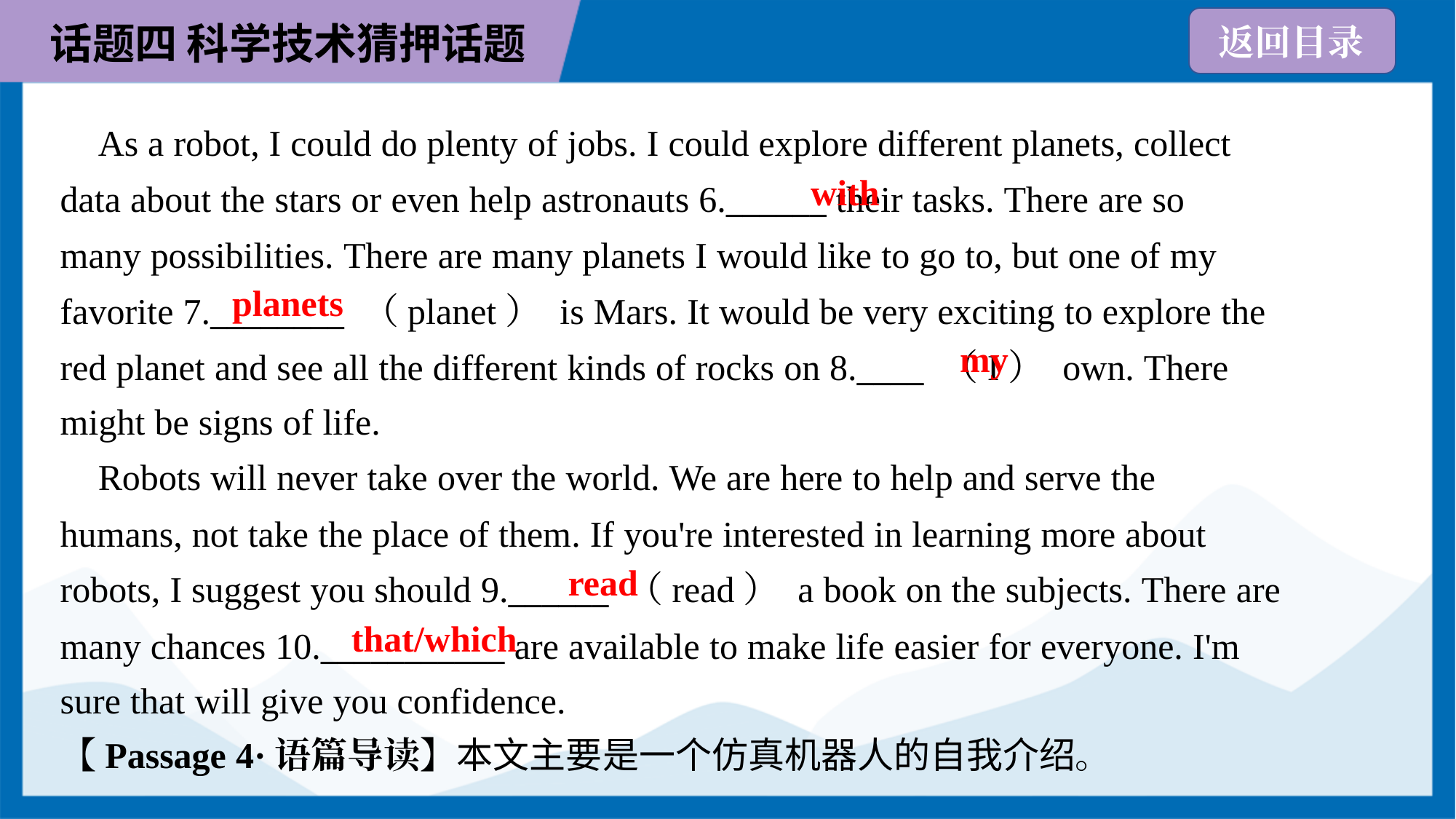

As a robot, I could do plenty of jobs. I could explore different planets, collect
data about the stars or even help astronauts 6.______ their tasks. There are so
many possibilities. There are many planets I would like to go to, but one of my
favorite 7.________ （planet） is Mars. It would be very exciting to explore the
red planet and see all the different kinds of rocks on 8.____ （I） own. There
might be signs of life.
with
planets
my
    Robots will never take over the world. We are here to help and serve the
humans, not take the place of them. If you're interested in learning more about
robots, I suggest you should 9.______ （read） a book on the subjects. There are
many chances 10.___________ are available to make life easier for everyone. I'm
sure that will give you confidence.
read
that/which
【Passage 4·语篇导读】本文主要是一个仿真机器人的自我介绍。